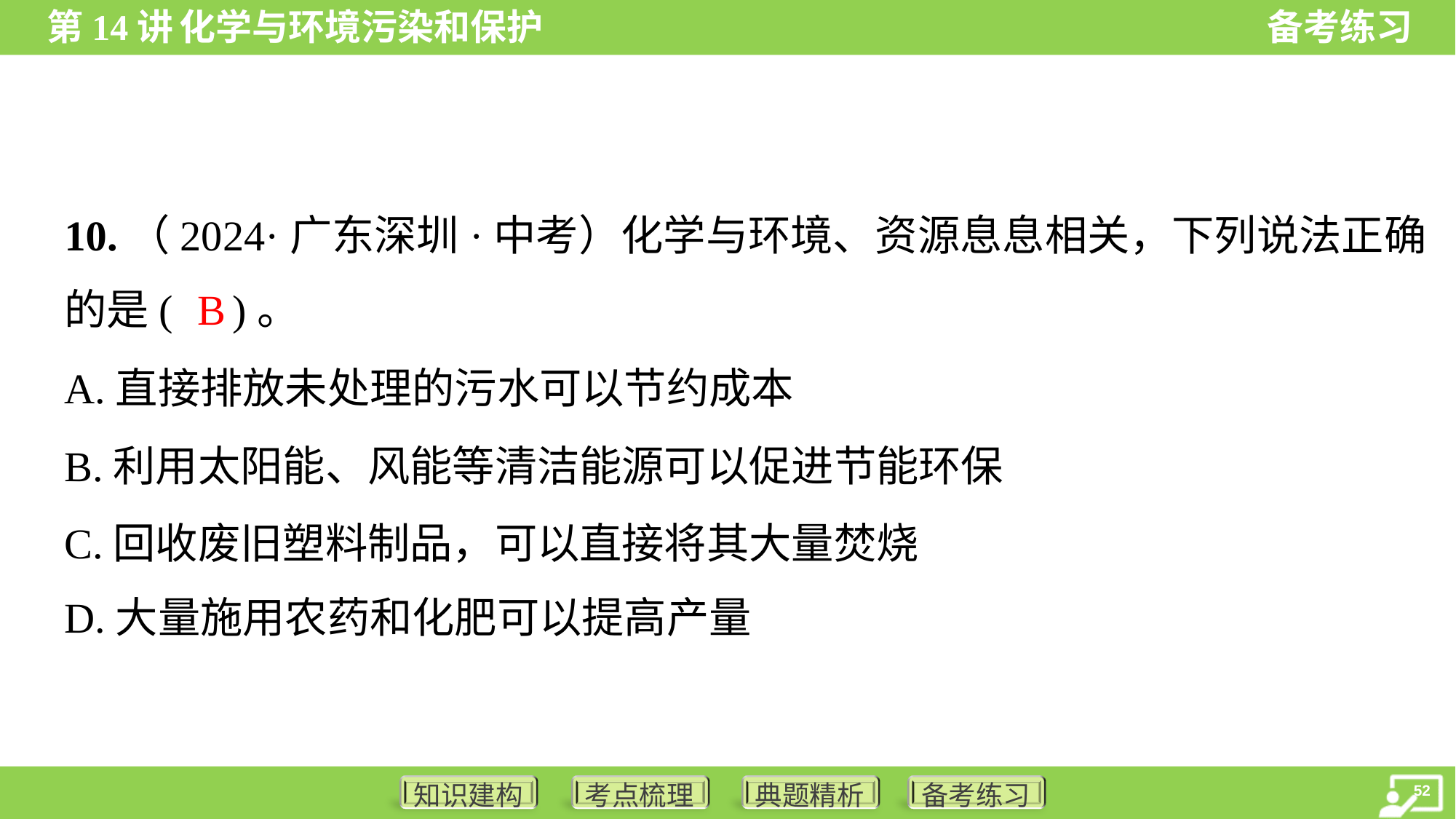

10.（2024·广东深圳·中考）化学与环境、资源息息相关，下列说法正确
的是(     )。
B
A.直接排放未处理的污水可以节约成本
B.利用太阳能、风能等清洁能源可以促进节能环保
C.回收废旧塑料制品，可以直接将其大量焚烧
D.大量施用农药和化肥可以提高产量